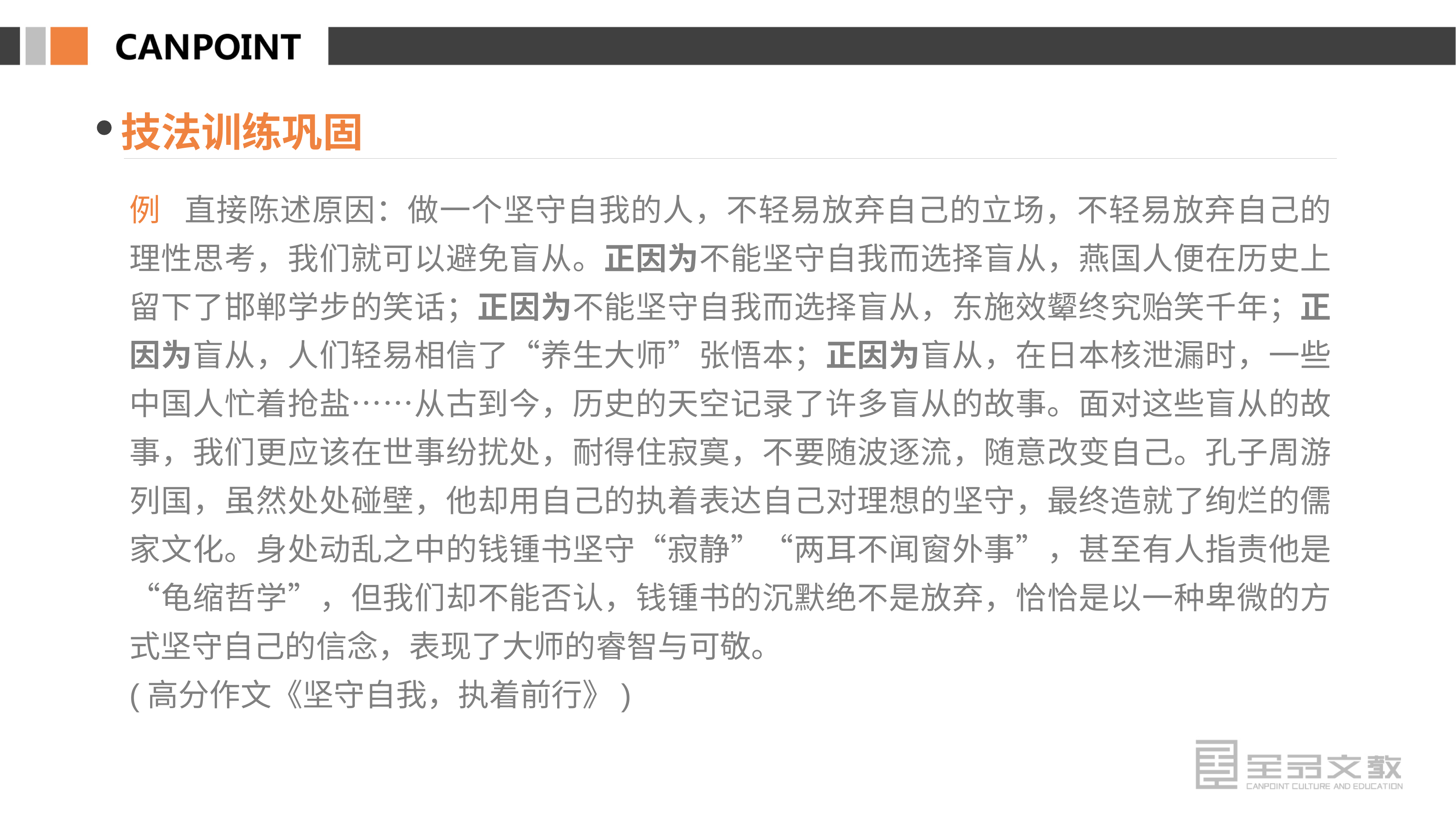

技法训练巩固

例   直接陈述原因：做一个坚守自我的人，不轻易放弃自己的立场，不轻易放弃自己的理性思考，我们就可以避免盲从。正因为不能坚守自我而选择盲从，燕国人便在历史上留下了邯郸学步的笑话；正因为不能坚守自我而选择盲从，东施效颦终究贻笑千年；正因为盲从，人们轻易相信了“养生大师”张悟本；正因为盲从，在日本核泄漏时，一些中国人忙着抢盐……从古到今，历史的天空记录了许多盲从的故事。面对这些盲从的故事，我们更应该在世事纷扰处，耐得住寂寞，不要随波逐流，随意改变自己。孔子周游列国，虽然处处碰壁，他却用自己的执着表达自己对理想的坚守，最终造就了绚烂的儒家文化。身处动乱之中的钱锺书坚守“寂静”“两耳不闻窗外事”，甚至有人指责他是“龟缩哲学”，但我们却不能否认，钱锺书的沉默绝不是放弃，恰恰是以一种卑微的方式坚守自己的信念，表现了大师的睿智与可敬。
(高分作文《坚守自我，执着前行》)